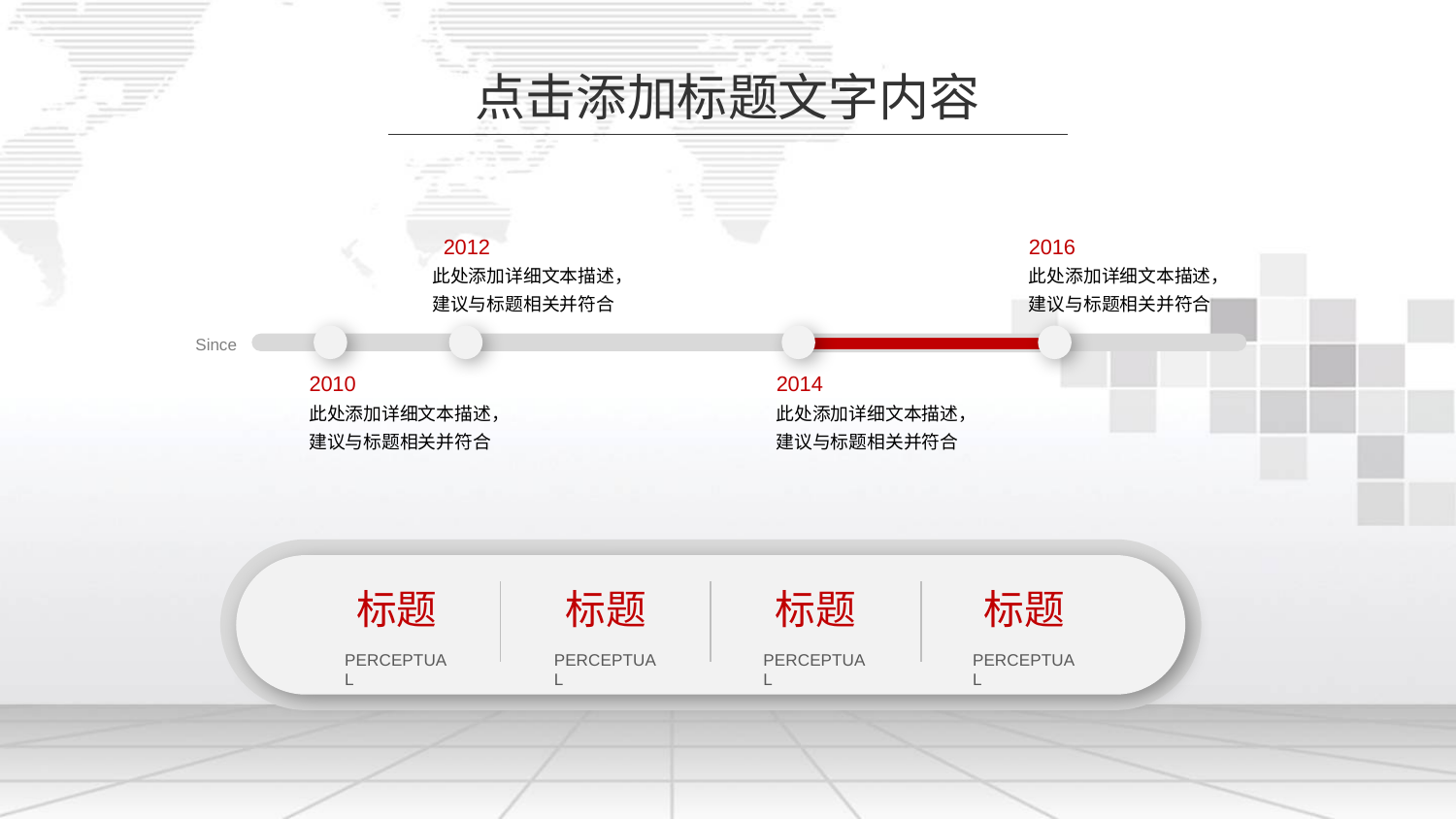

点击添加标题文字内容
2012
此处添加详细文本描述，建议与标题相关并符合
2016
此处添加详细文本描述，建议与标题相关并符合

Since

2010
此处添加详细文本描述，建议与标题相关并符合
2014
此处添加详细文本描述，建议与标题相关并符合

标题
PERCEPTUAL
标题
PERCEPTUAL
标题
PERCEPTUAL
标题
PERCEPTUAL